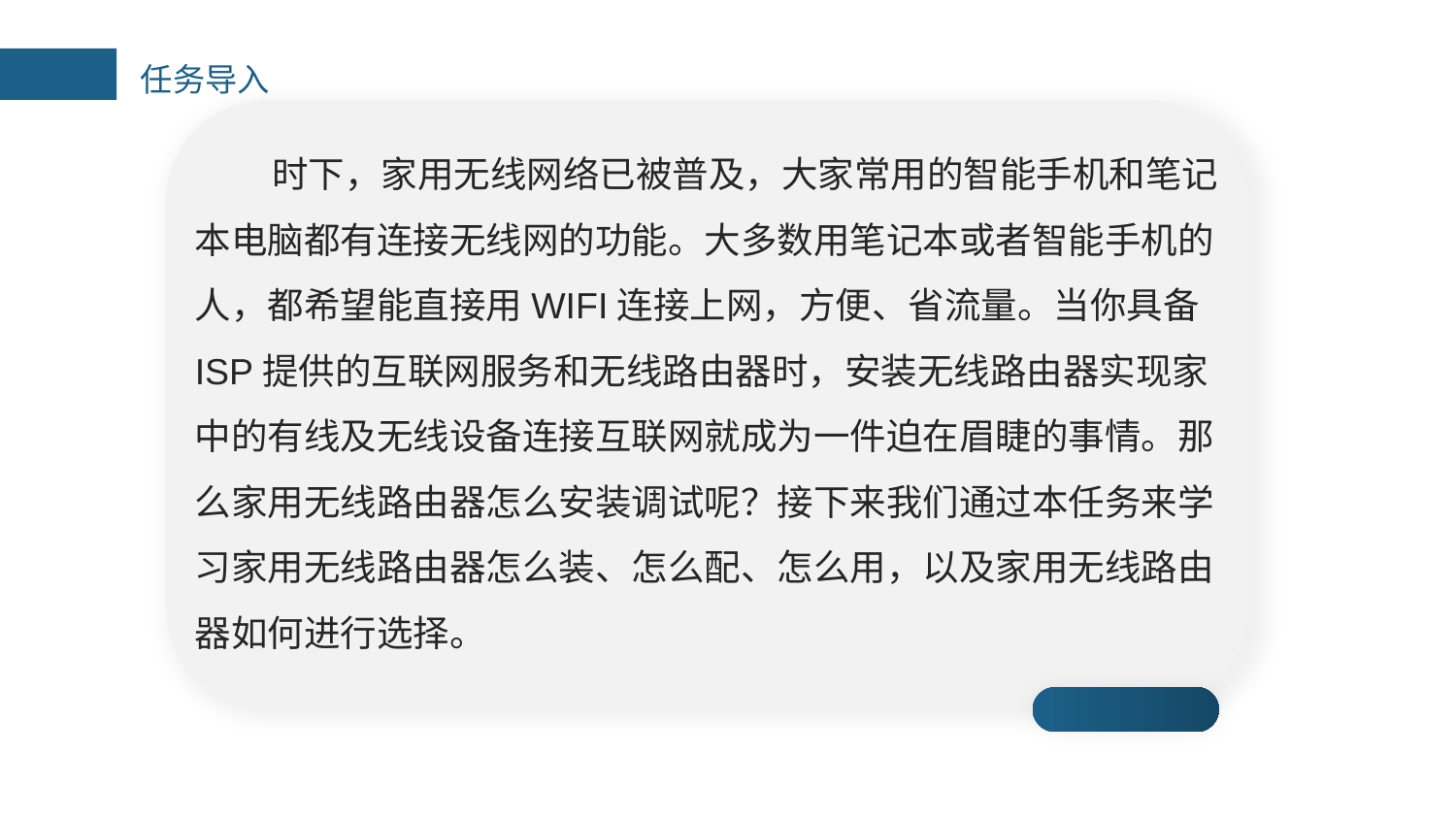

时下，家用无线网络已被普及，大家常用的智能手机和笔记本电脑都有连接无线网的功能。大多数用笔记本或者智能手机的人，都希望能直接用WIFI连接上网，方便、省流量。当你具备ISP提供的互联网服务和无线路由器时，安装无线路由器实现家中的有线及无线设备连接互联网就成为一件迫在眉睫的事情。那么家用无线路由器怎么安装调试呢？接下来我们通过本任务来学习家用无线路由器怎么装、怎么配、怎么用，以及家用无线路由器如何进行选择。